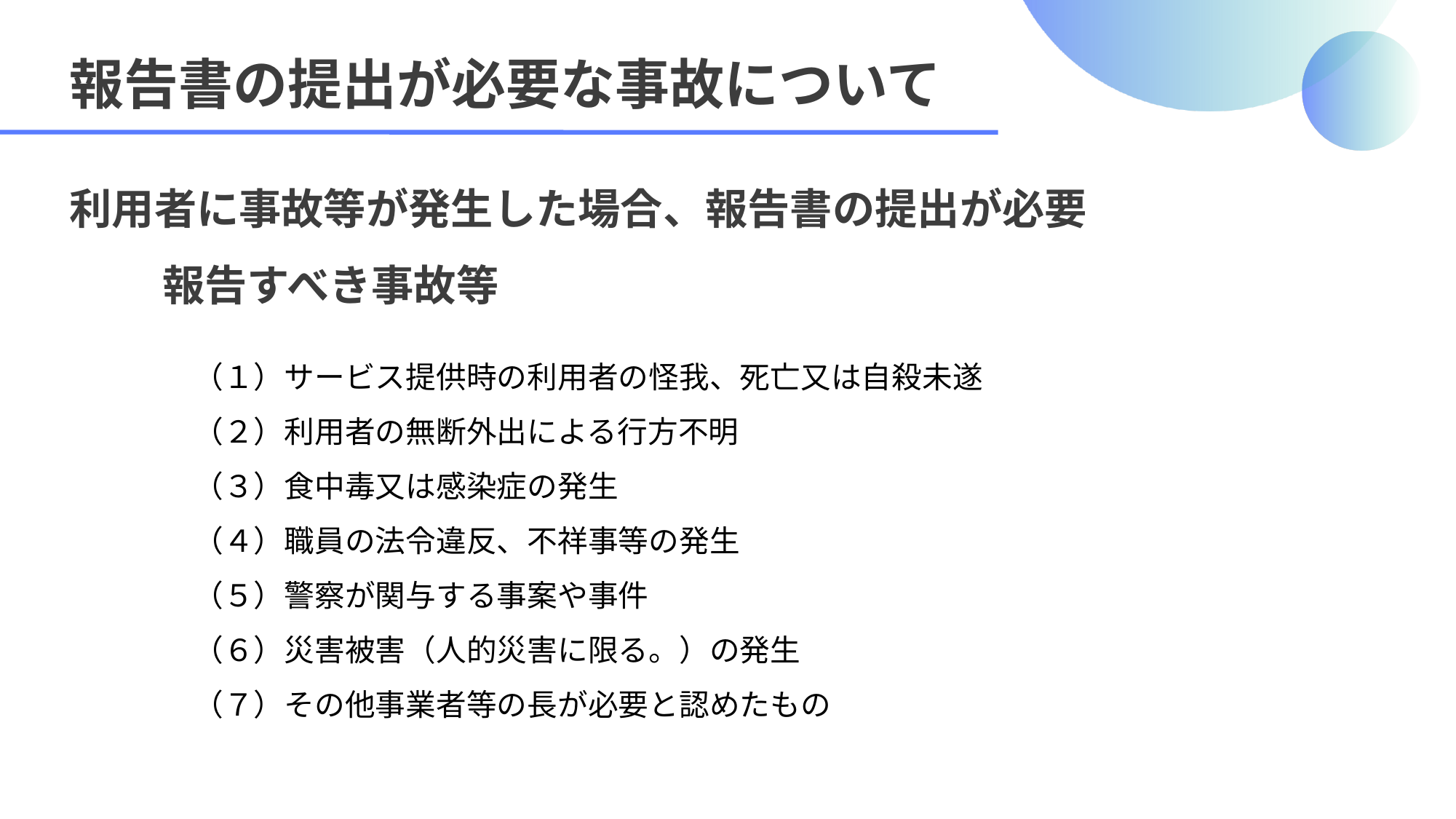

報告書の提出が必要な事故について

利用者に事故等が発生した場合、報告書の提出が必要
報告すべき事故等

　（１）サービス提供時の利用者の怪我、死亡又は自殺未遂
　（２）利用者の無断外出による行方不明
　（３）食中毒又は感染症の発生
　（４）職員の法令違反、不祥事等の発生
　（５）警察が関与する事案や事件
　（６）災害被害（人的災害に限る。）の発生
　（７）その他事業者等の長が必要と認めたもの